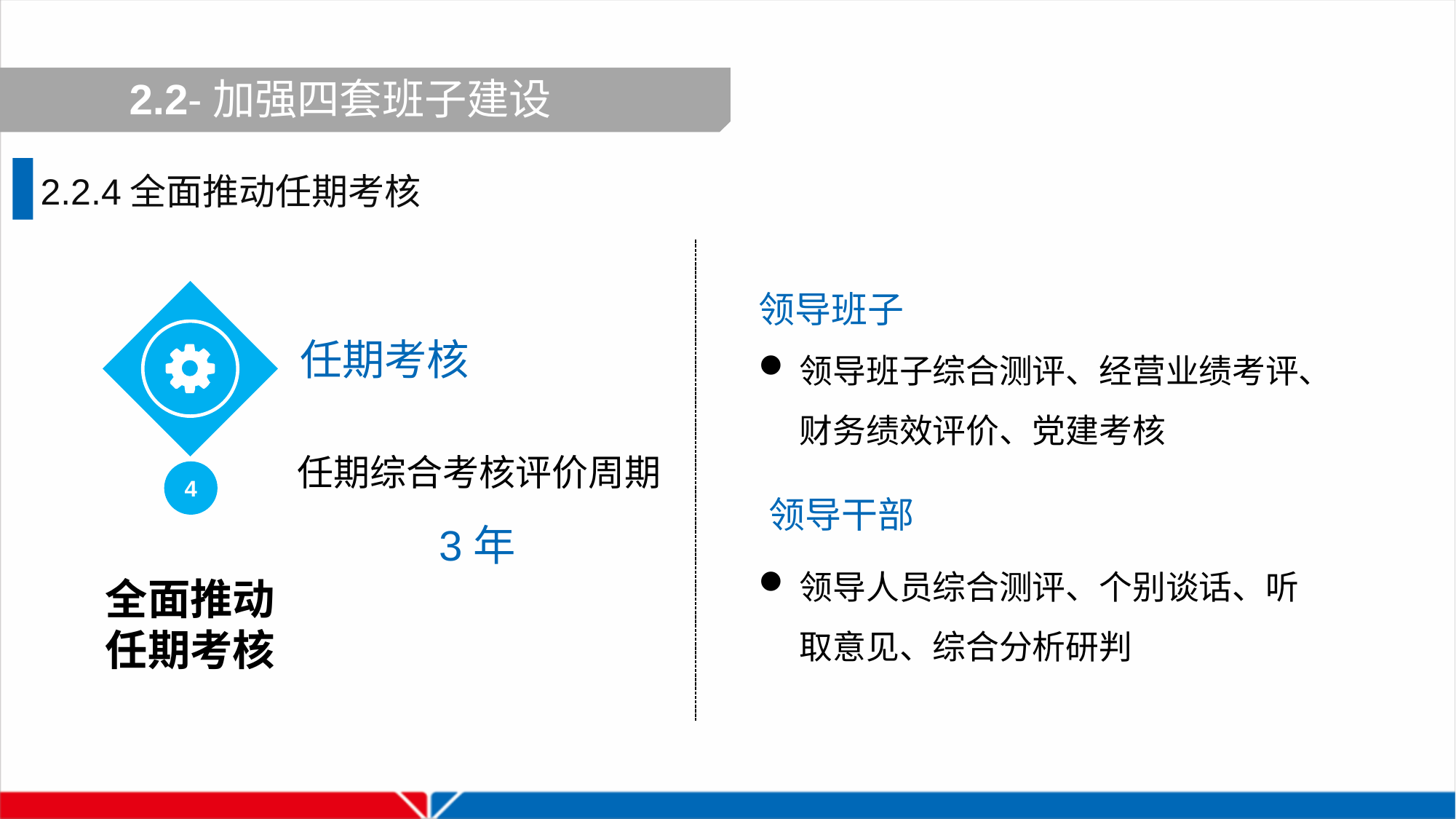

2.2-加强四套班子建设

2.2.4全面推动任期考核
领导班子
领导班子综合测评、经营业绩考评、财务绩效评价、党建考核

4
 任期考核

 任期综合考核评价周期
3年

领导干部
领导人员综合测评、个别谈话、听取意见、综合分析研判
全面推动
任期考核